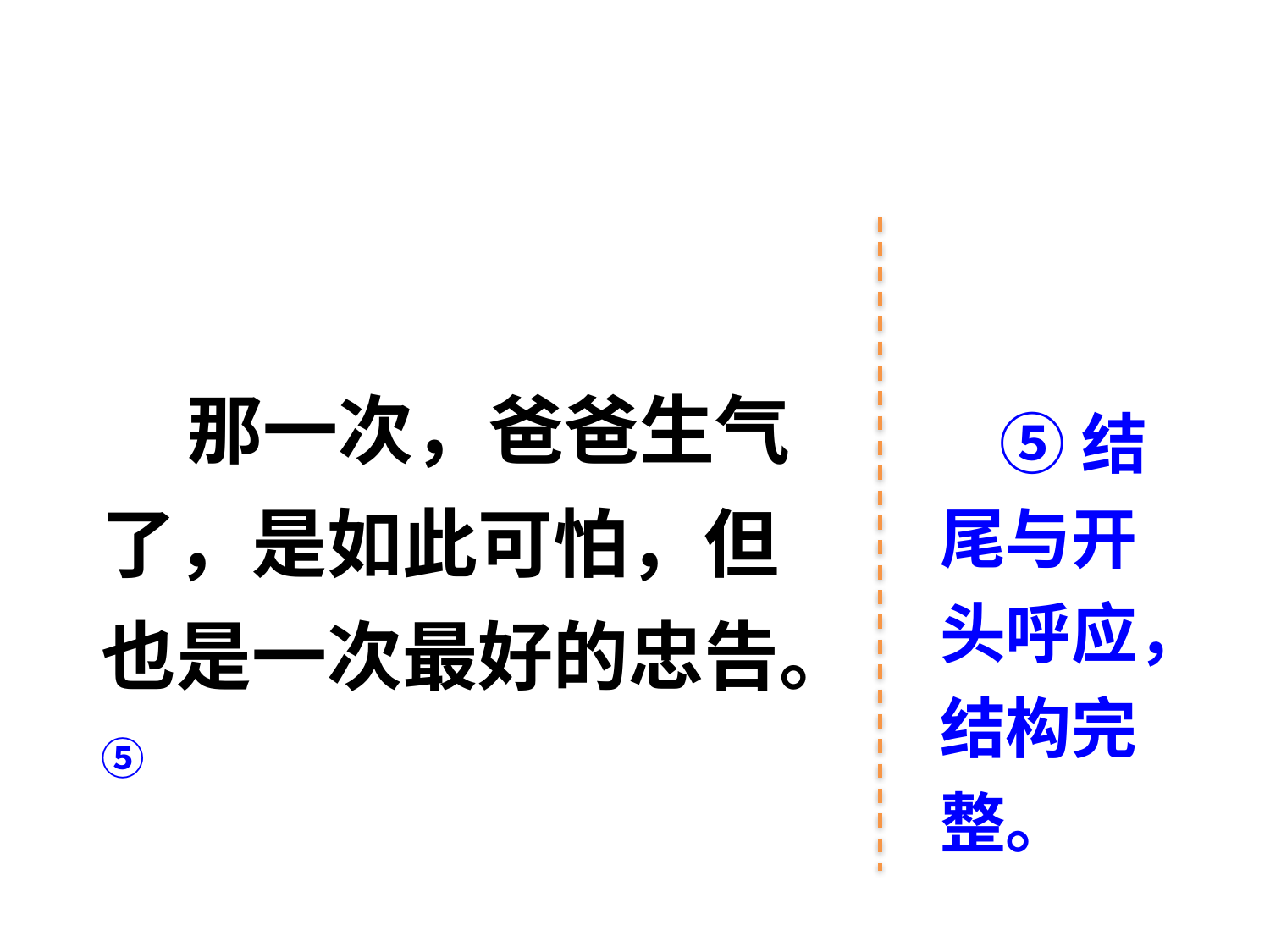

那一次，爸爸生气了，是如此可怕，但也是一次最好的忠告。⑤
    ⑤结尾与开头呼应，结构完整。